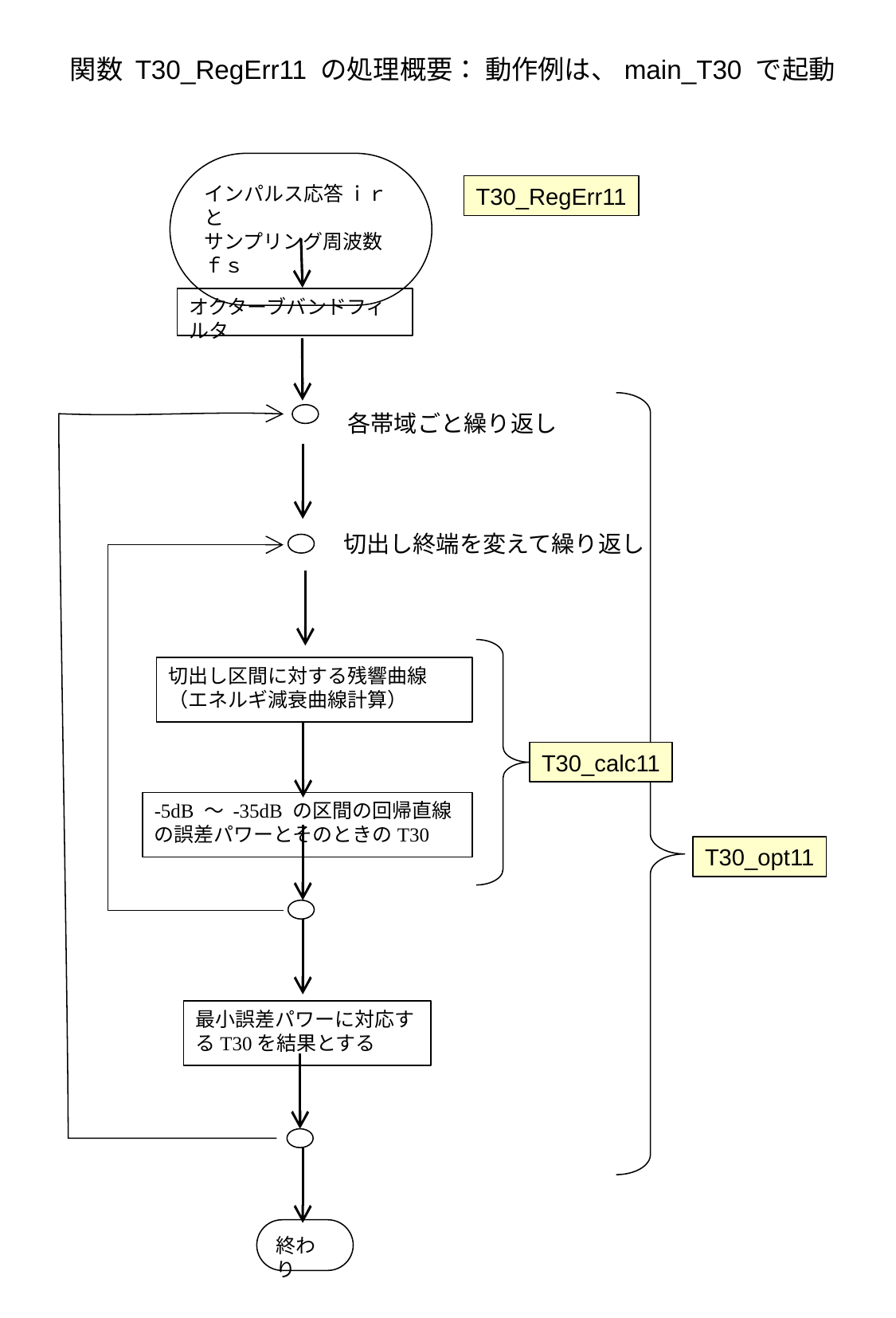

関数 T30_RegErr11 の処理概要： 動作例は、main_T30 で起動
インパルス応答 ｉｒ と
サンプリング周波数 ｆｓ
T30_RegErr11
オクターブバンドフィルタ

各帯域ごと繰り返し

切出し終端を変えて繰り返し

切出し区間に対する残響曲線
（エネルギ減衰曲線計算）
T30_calc11
-5dB ～ -35dB の区間の回帰直線の誤差パワーとそのときのT30
T30_opt11

最小誤差パワーに対応するT30を結果とする

終わり